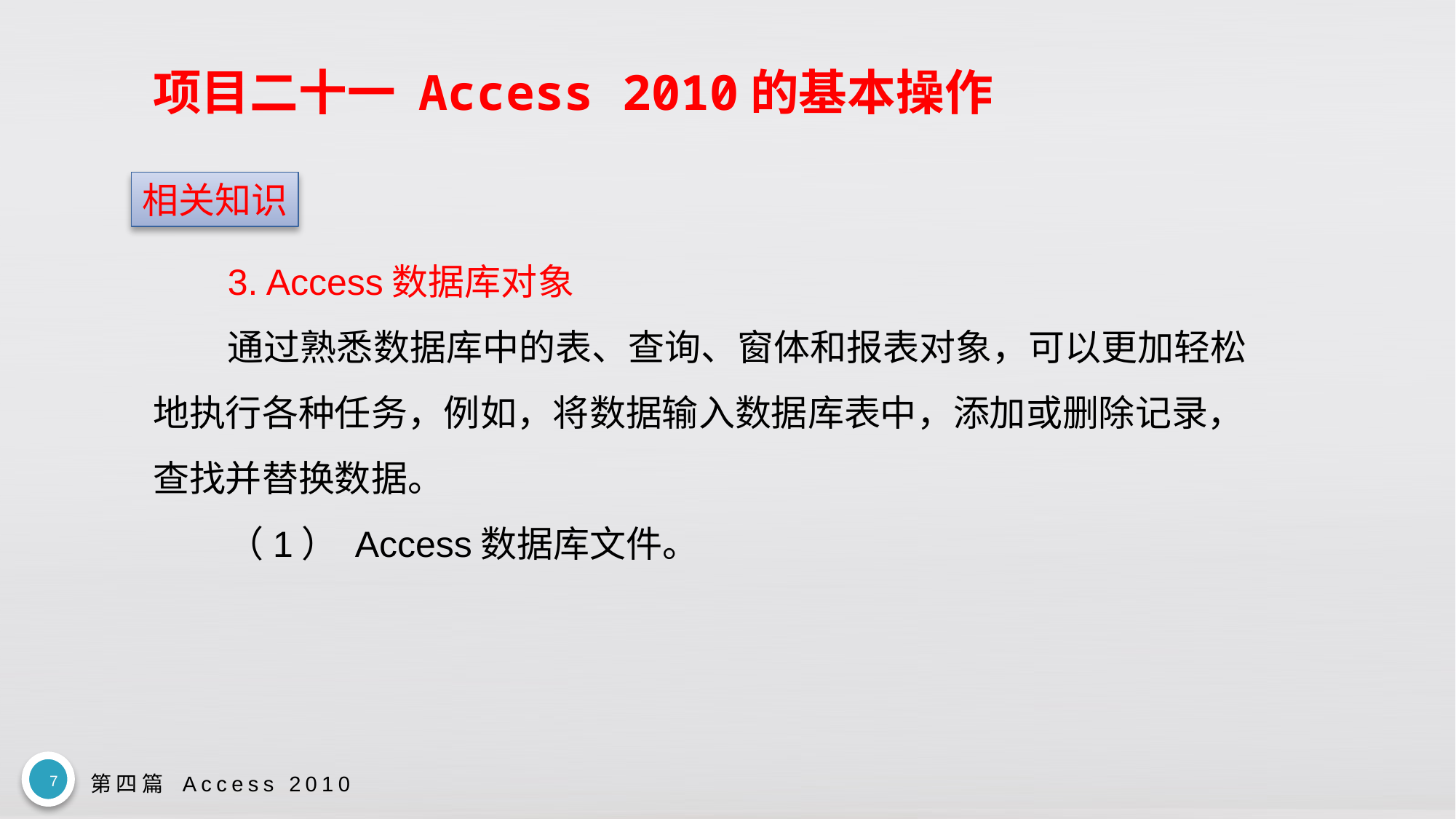

# 项目二十一 Access 2010的基本操作
相关知识
3. Access数据库对象
通过熟悉数据库中的表、查询、窗体和报表对象，可以更加轻松地执行各种任务，例如，将数据输入数据库表中，添加或删除记录，查找并替换数据。
（1） Access数据库文件。
7